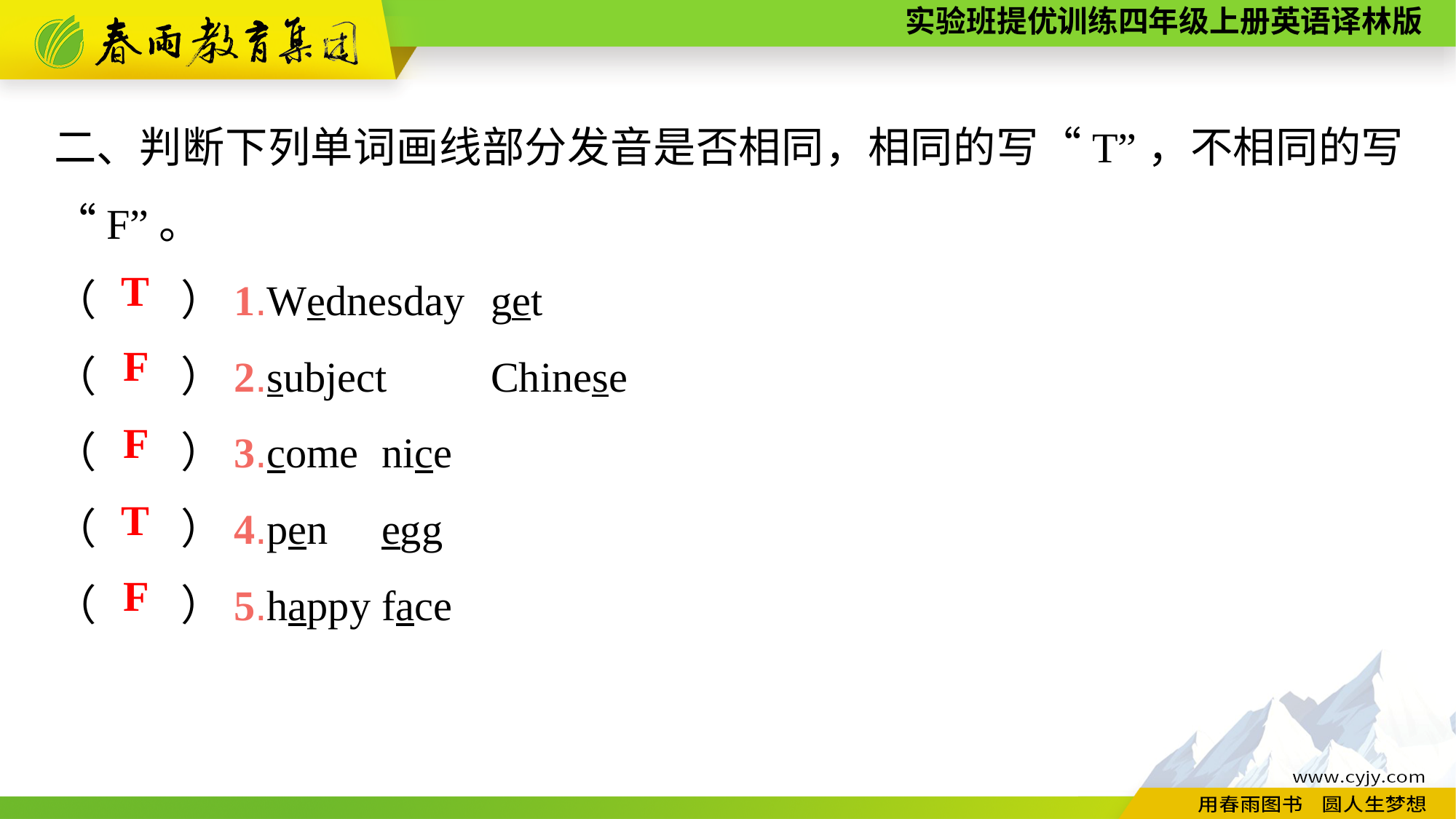

二、判断下列单词画线部分发音是否相同，相同的写“T”，不相同的写“F”。
（　　）1.Wednesday	get
（　　）2.subject	Chinese
（　　）3.come	nice
（　　）4.pen	egg
（　　）5.happy	face
T
F
F
T
F